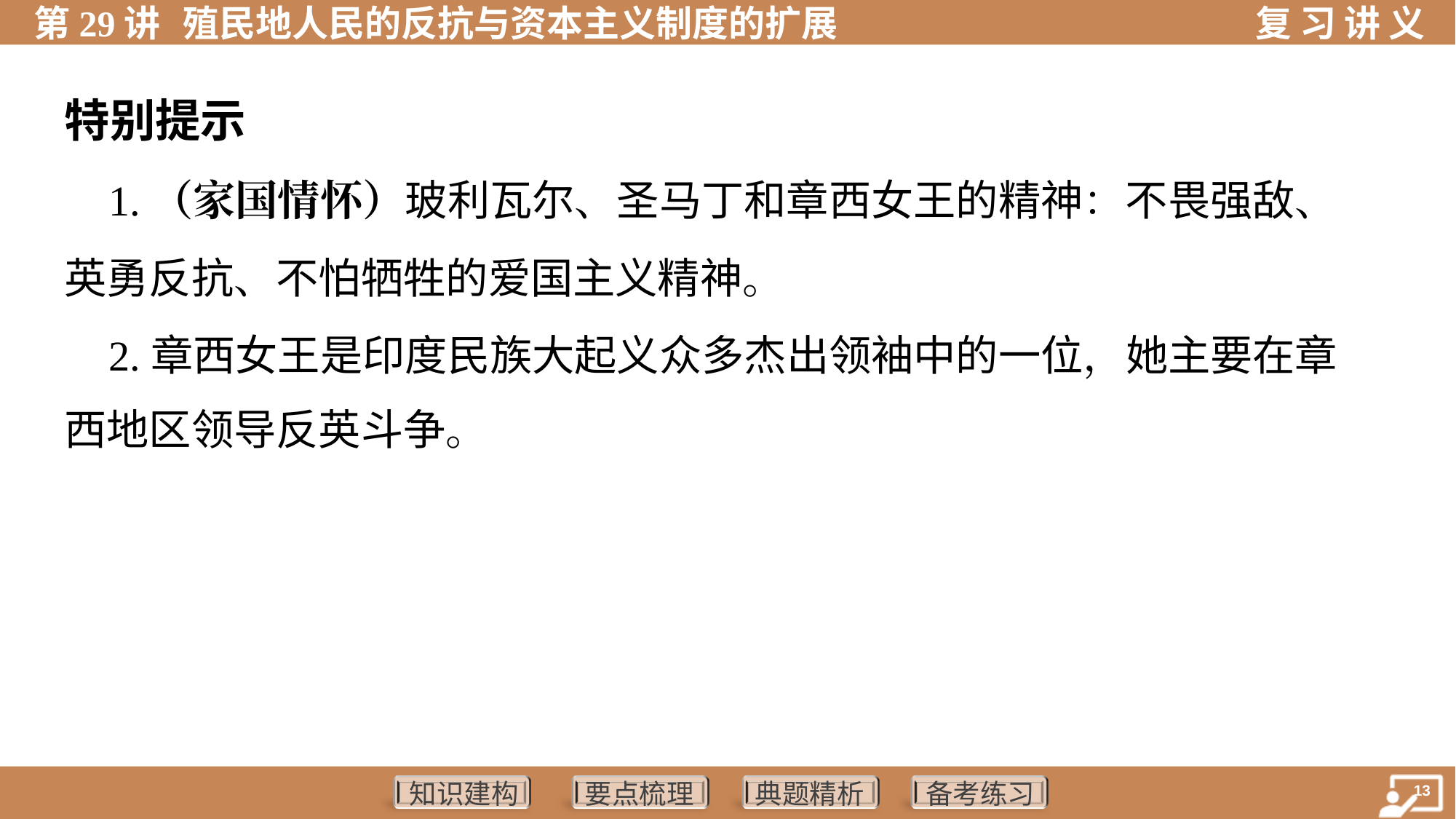

特别提示
    1.（家国情怀）玻利瓦尔、圣马丁和章西女王的精神：不畏强敌、
英勇反抗、不怕牺牲的爱国主义精神。
    2.章西女王是印度民族大起义众多杰出领袖中的一位，她主要在章
西地区领导反英斗争。